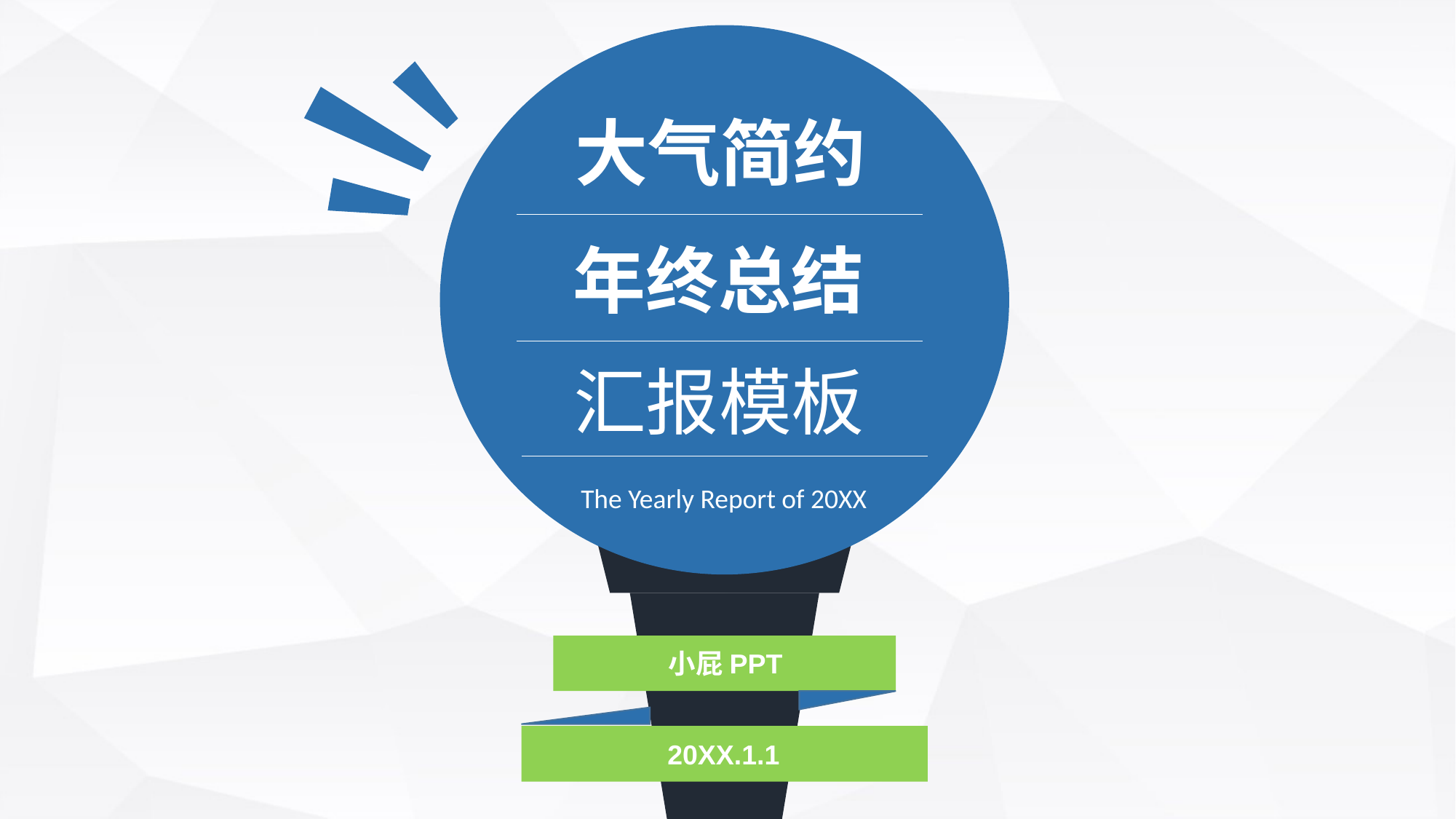

大气简约

年终总结
汇报模板

The Yearly Report of 20XX

小屁PPT

20XX.1.1